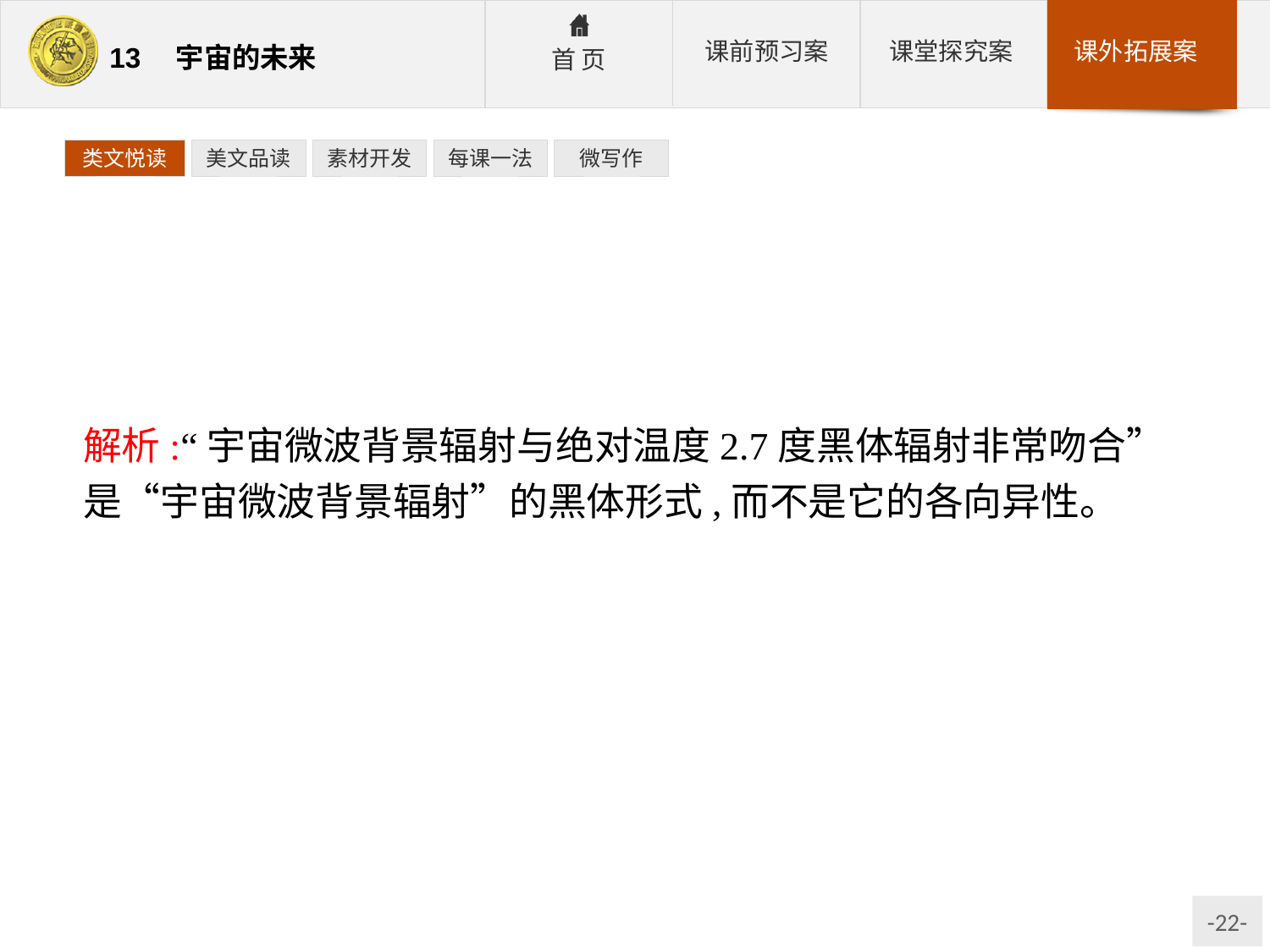

类文悦读
美文品读
素材开发
每课一法
微写作
解析:“宇宙微波背景辐射与绝对温度2.7度黑体辐射非常吻合”是“宇宙微波背景辐射”的黑体形式,而不是它的各向异性。
答案:C